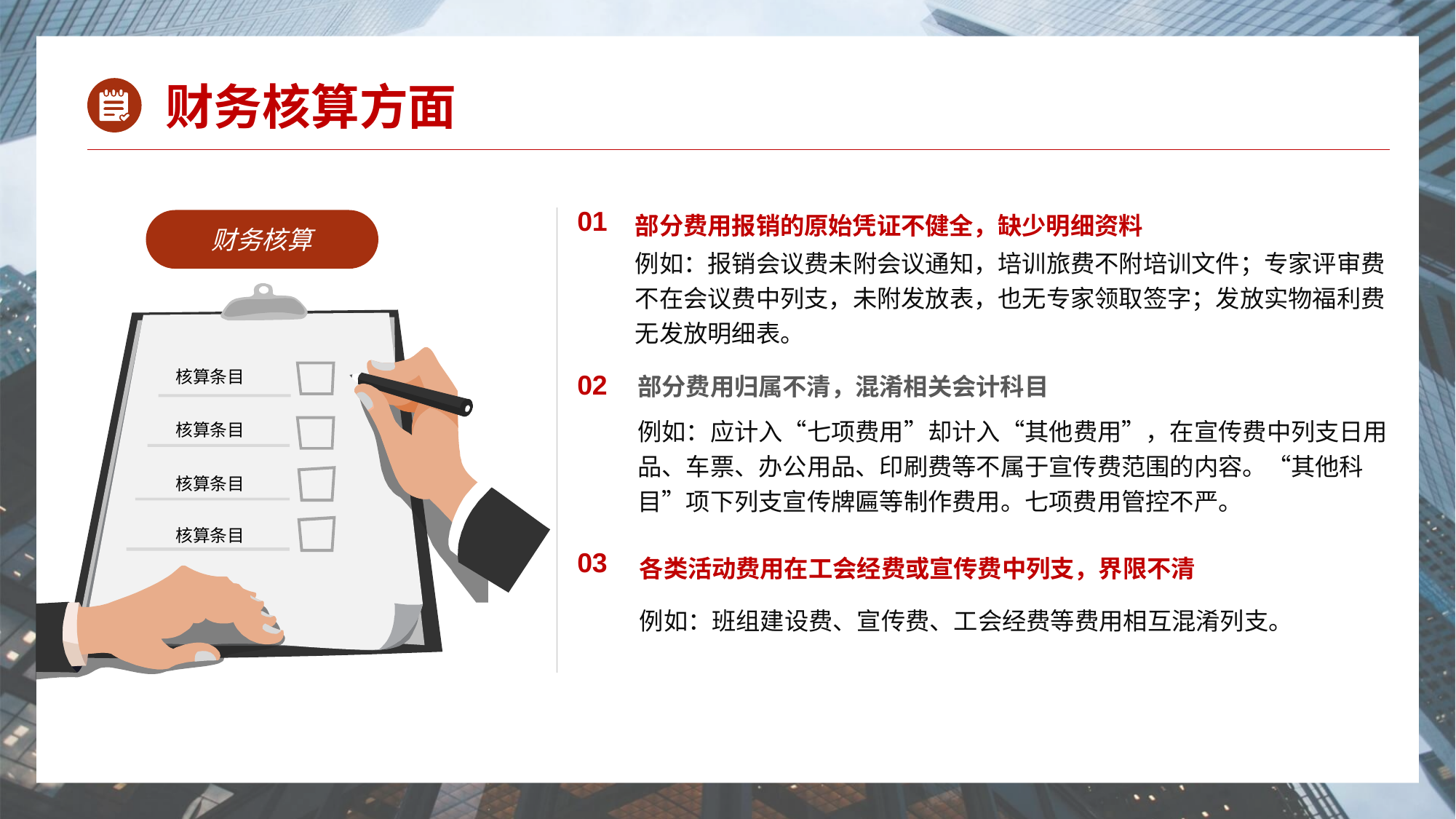

财务核算方面

01
部分费用报销的原始凭证不健全，缺少明细资料
财务核算
例如：报销会议费未附会议通知，培训旅费不附培训文件；专家评审费不在会议费中列支，未附发放表，也无专家领取签字；发放实物福利费无发放明细表。

核算条目

核算条目

核算条目

核算条目

部分费用归属不清，混淆相关会计科目
02
例如：应计入“七项费用”却计入“其他费用”，在宣传费中列支日用品、车票、办公用品、印刷费等不属于宣传费范围的内容。“其他科目”项下列支宣传牌匾等制作费用。七项费用管控不严。
03
各类活动费用在工会经费或宣传费中列支，界限不清
例如：班组建设费、宣传费、工会经费等费用相互混淆列支。